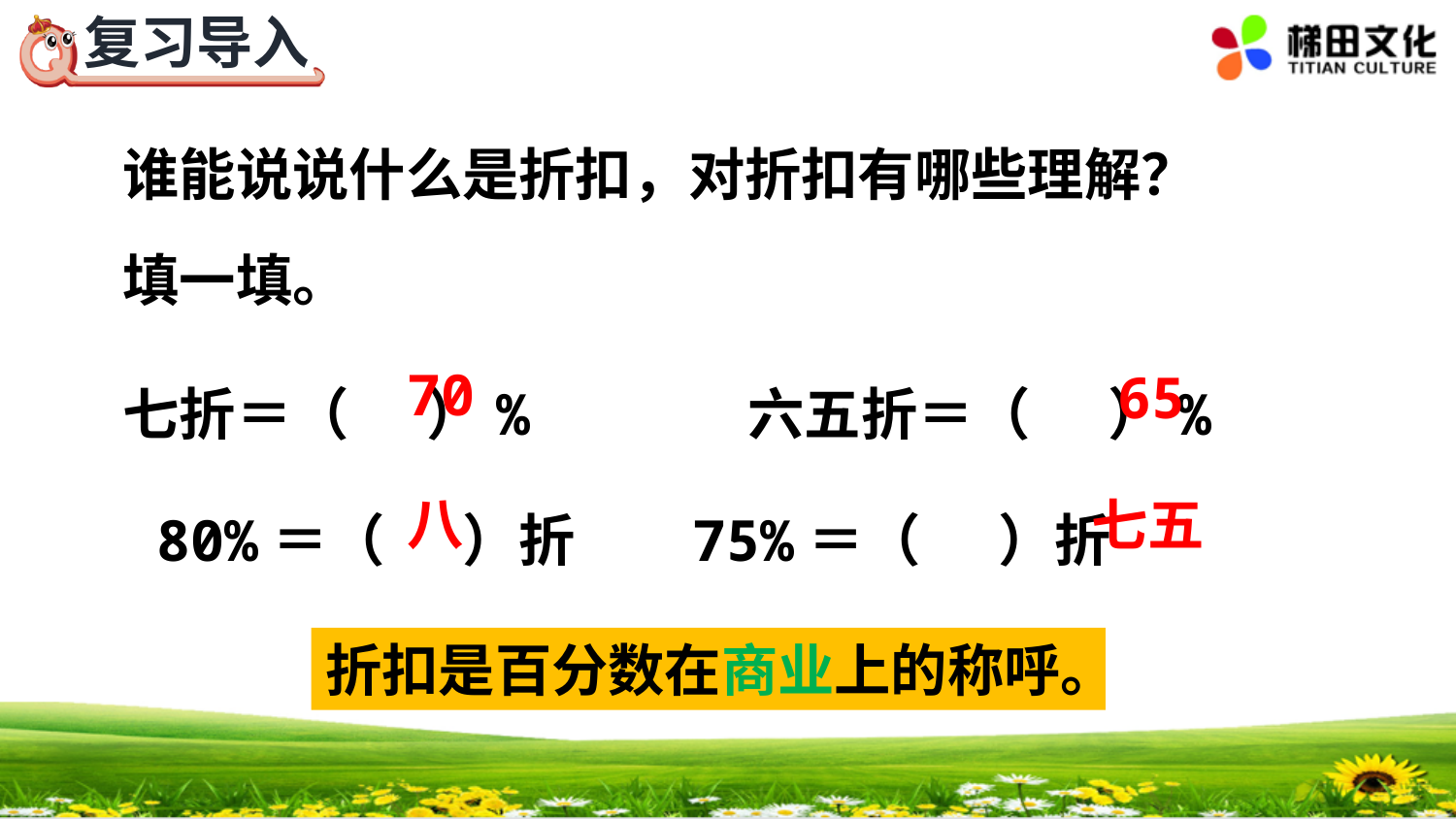

谁能说说什么是折扣，对折扣有哪些理解？
填一填。
七折＝（      ）%      六五折＝（      ）%
70
65
 80%＝（      ）折        75%＝（      ）折
八
七五
折扣是百分数在商业上的称呼。